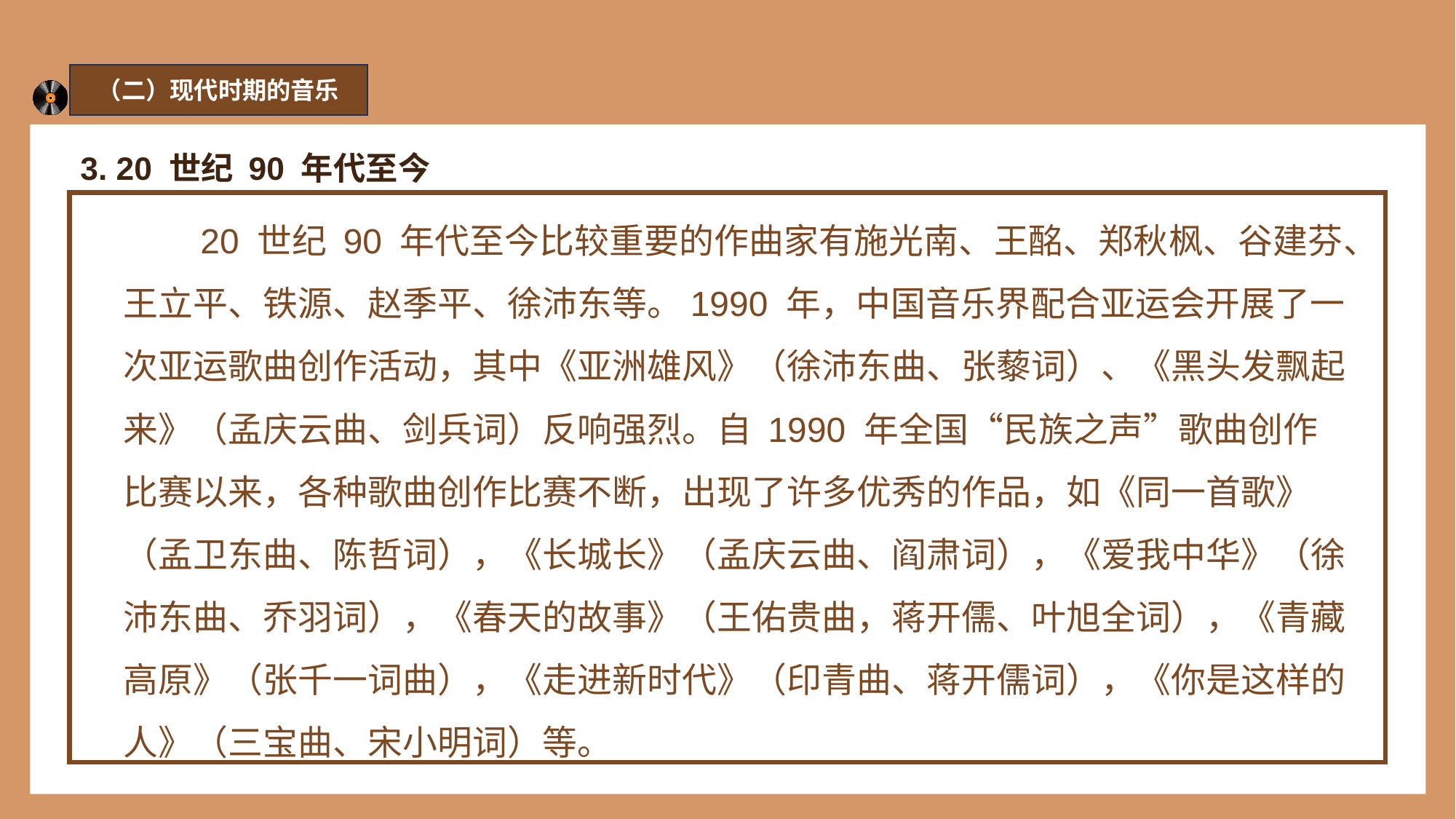

（二）现代时期的音乐
3. 20 世纪 90 年代至今

        20 世纪 90 年代至今比较重要的作曲家有施光南、王酩、郑秋枫、谷建芬、王立平、铁源、赵季平、徐沛东等。1990 年，中国音乐界配合亚运会开展了一次亚运歌曲创作活动，其中《亚洲雄风》（徐沛东曲、张藜词）、《黑头发飘起来》（孟庆云曲、剑兵词）反响强烈。自 1990 年全国“民族之声”歌曲创作比赛以来，各种歌曲创作比赛不断，出现了许多优秀的作品，如《同一首歌》（孟卫东曲、陈哲词），《长城长》（孟庆云曲、阎肃词），《爱我中华》（徐沛东曲、乔羽词），《春天的故事》（王佑贵曲，蒋开儒、叶旭全词），《青藏高原》（张千一词曲），《走进新时代》（印青曲、蒋开儒词），《你是这样的人》（三宝曲、宋小明词）等。